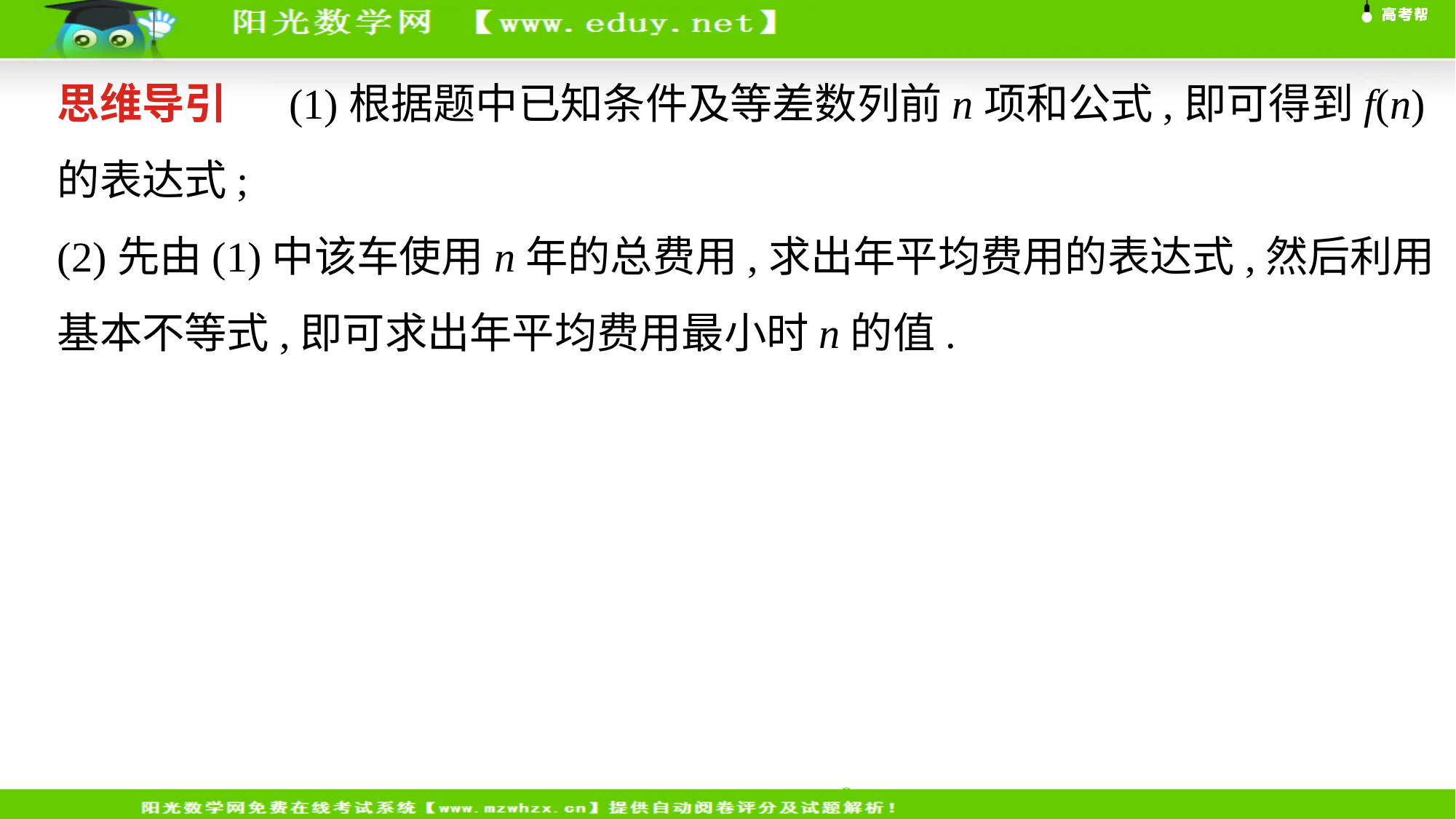

思维导引　 (1)根据题中已知条件及等差数列前n项和公式,即可得到f(n)的表达式;
(2)先由(1)中该车使用n年的总费用,求出年平均费用的表达式,然后利用基本不等式,即可求出年平均费用最小时n的值.